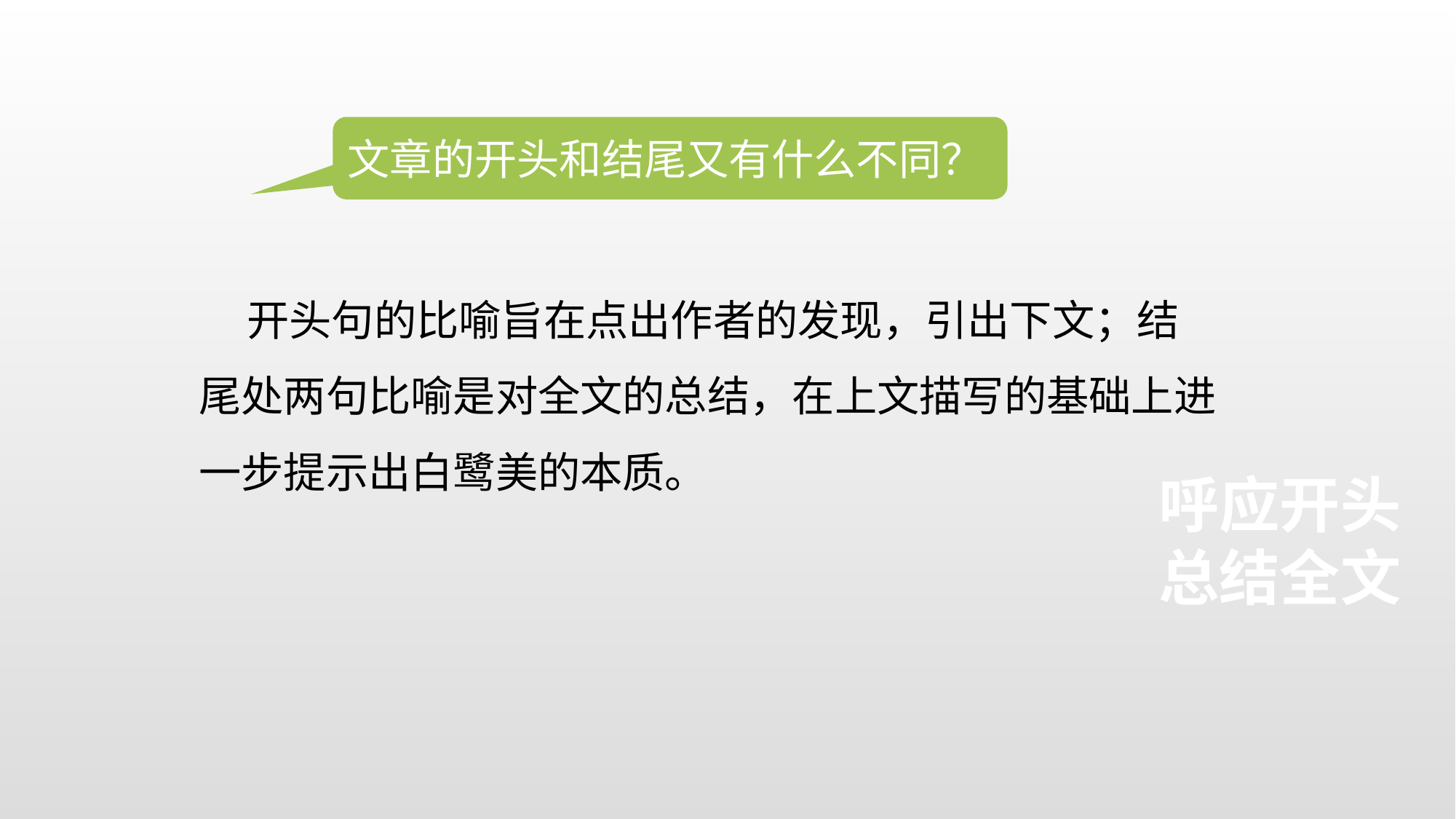

文章的开头和结尾又有什么不同？
    开头句的比喻旨在点出作者的发现，引出下文；结尾处两句比喻是对全文的总结，在上文描写的基础上进一步提示出白鹭美的本质。
呼应开头
总结全文